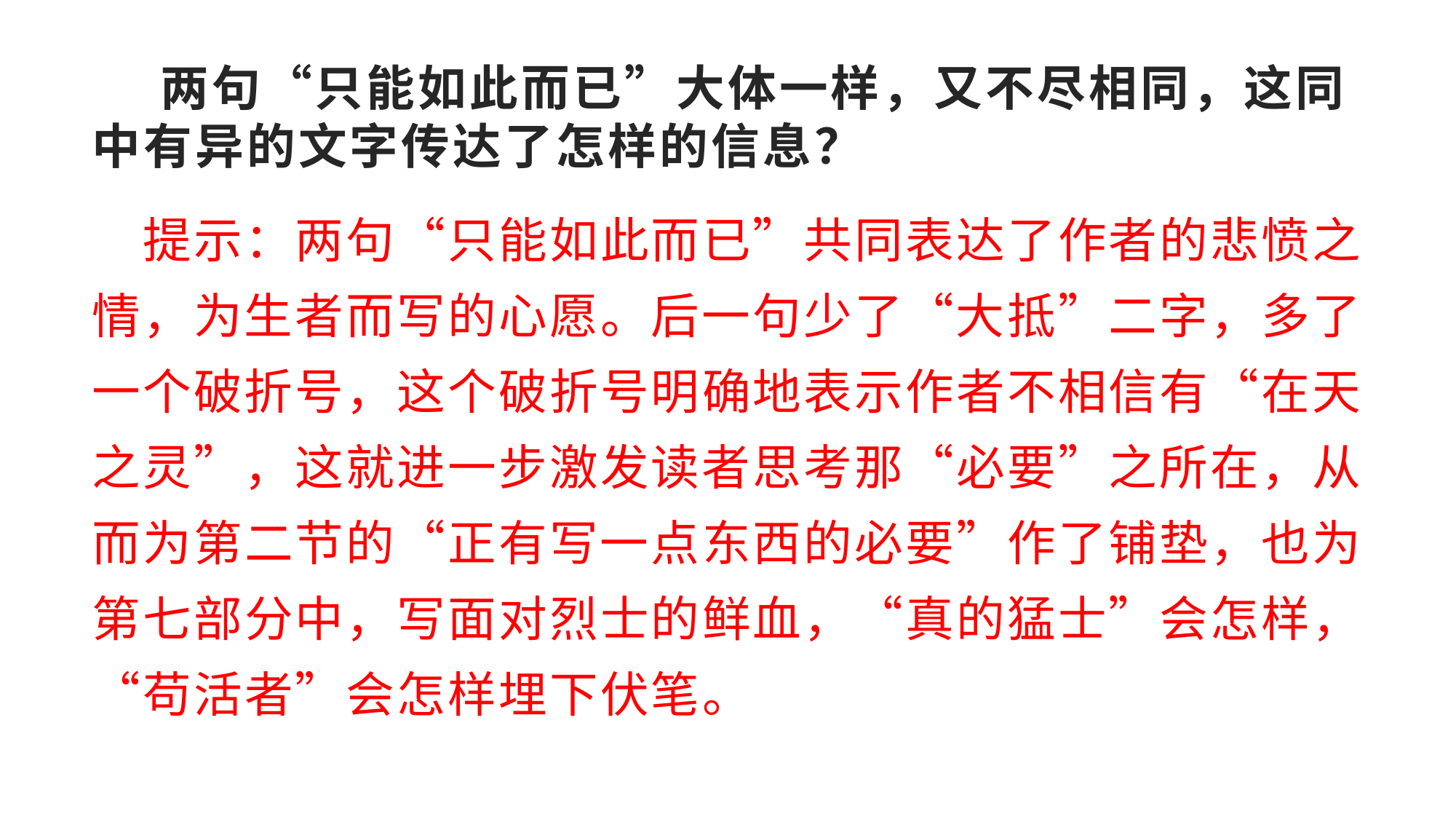

# 两句“只能如此而已”大体一样，又不尽相同，这同中有异的文字传达了怎样的信息？
　提示：两句“只能如此而已”共同表达了作者的悲愤之情，为生者而写的心愿。后一句少了“大抵”二字，多了一个破折号，这个破折号明确地表示作者不相信有“在天之灵”，这就进一步激发读者思考那“必要”之所在，从而为第二节的“正有写一点东西的必要”作了铺垫，也为第七部分中，写面对烈士的鲜血，“真的猛士”会怎样，“苟活者”会怎样埋下伏笔。